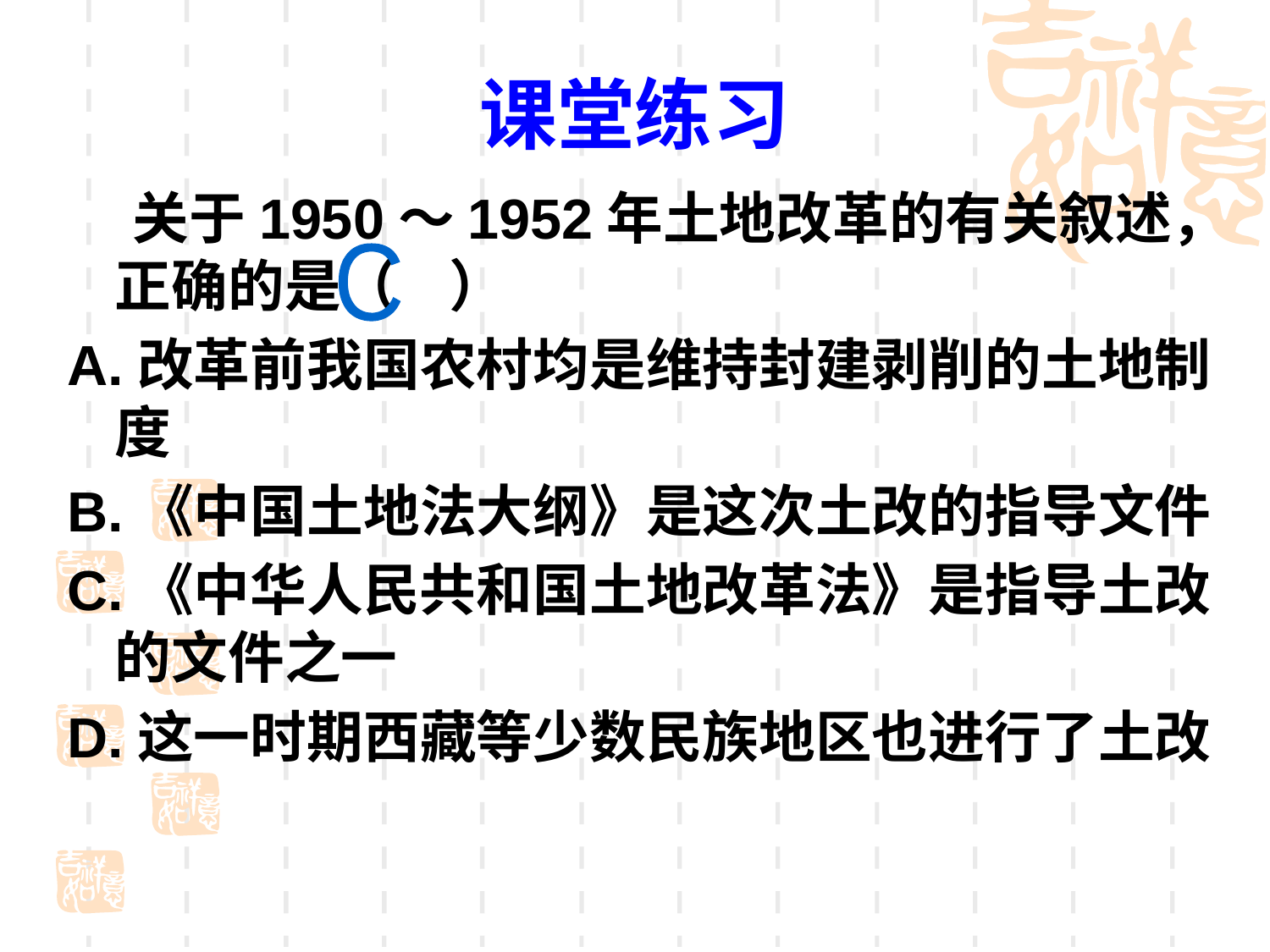

课堂练习
    关于1950～1952年土地改革的有关叙述，正确的是（    ）
A.改革前我国农村均是维持封建剥削的土地制度
B.《中国土地法大纲》是这次土改的指导文件
C.《中华人民共和国土地改革法》是指导土改的文件之一
D.这一时期西藏等少数民族地区也进行了土改
C